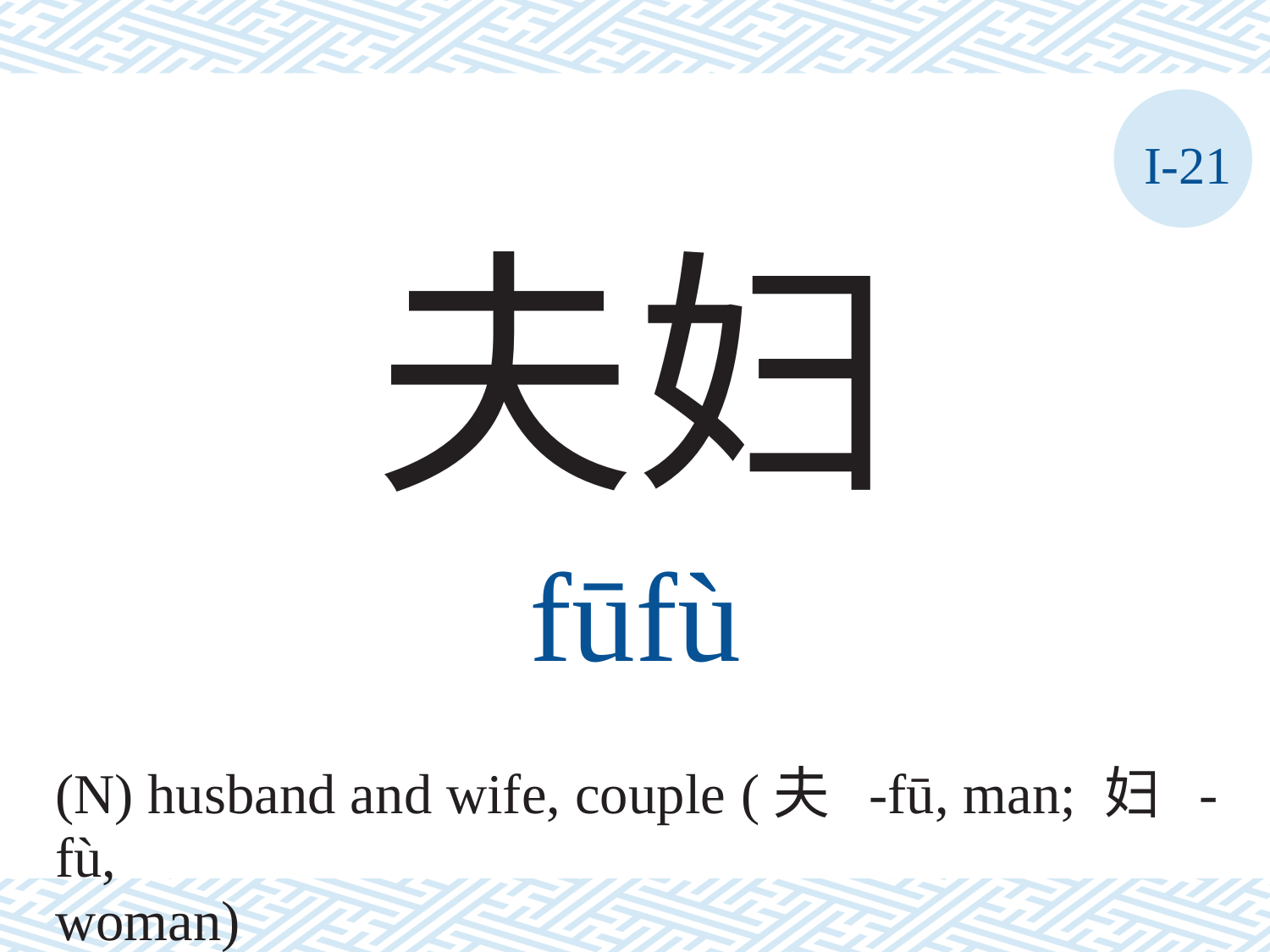

I-21
夫妇
fūfù
(N) husband and wife, couple (夫  -fū, man; 妇  -fù,
woman)